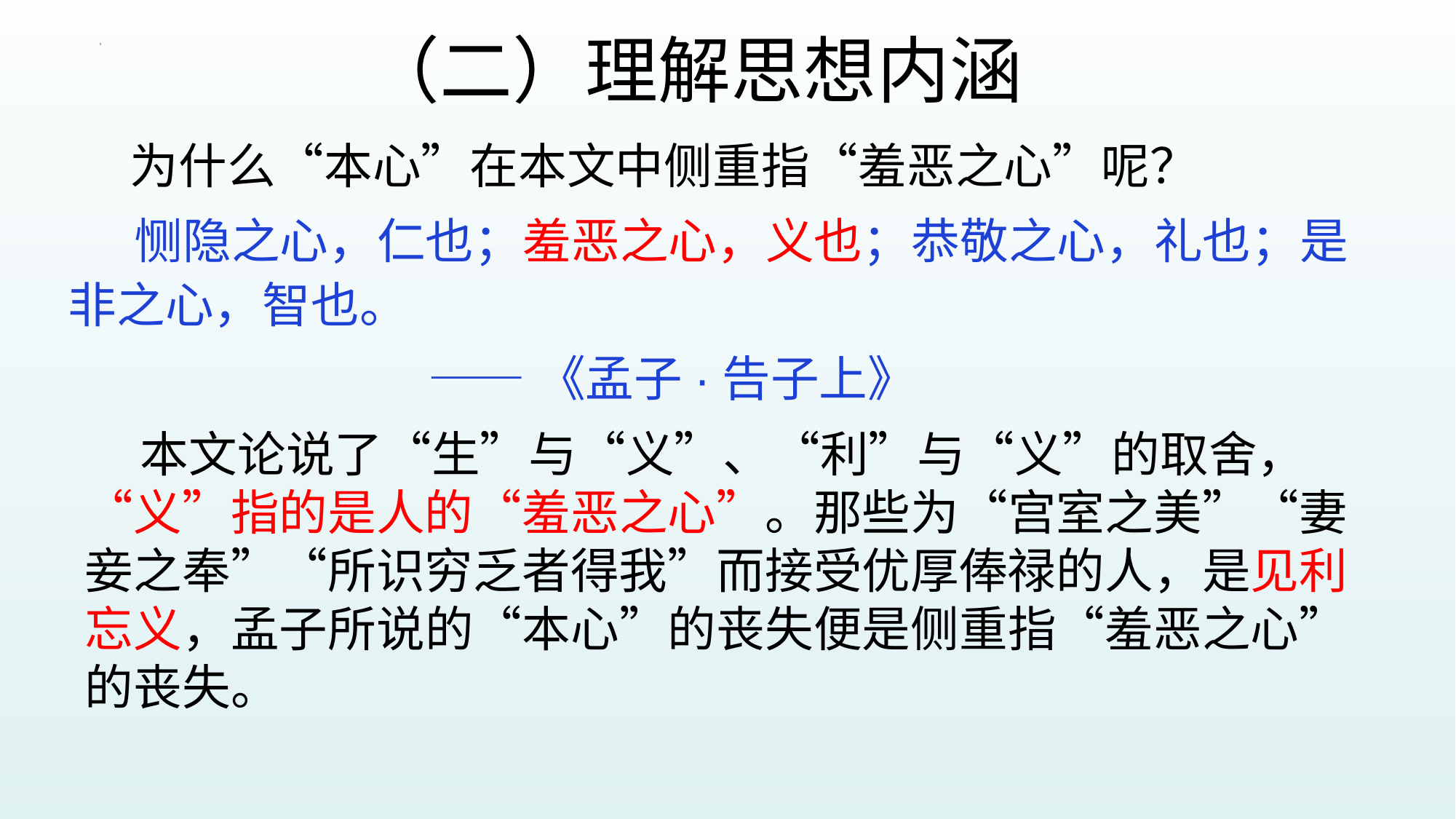

# （二）理解思想内涵
    为什么“本心”在本文中侧重指“羞恶之心”呢？
     恻隐之心，仁也；羞恶之心，义也；恭敬之心，礼也；是非之心，智也。
                                 ——《孟子·告子上》

    本文论说了“生”与“义”、“利”与“义”的取舍，“义”指的是人的“羞恶之心”。那些为“宫室之美”“妻妾之奉”“所识穷乏者得我”而接受优厚俸禄的人，是见利忘义，孟子所说的“本心”的丧失便是侧重指“羞恶之心”的丧失。